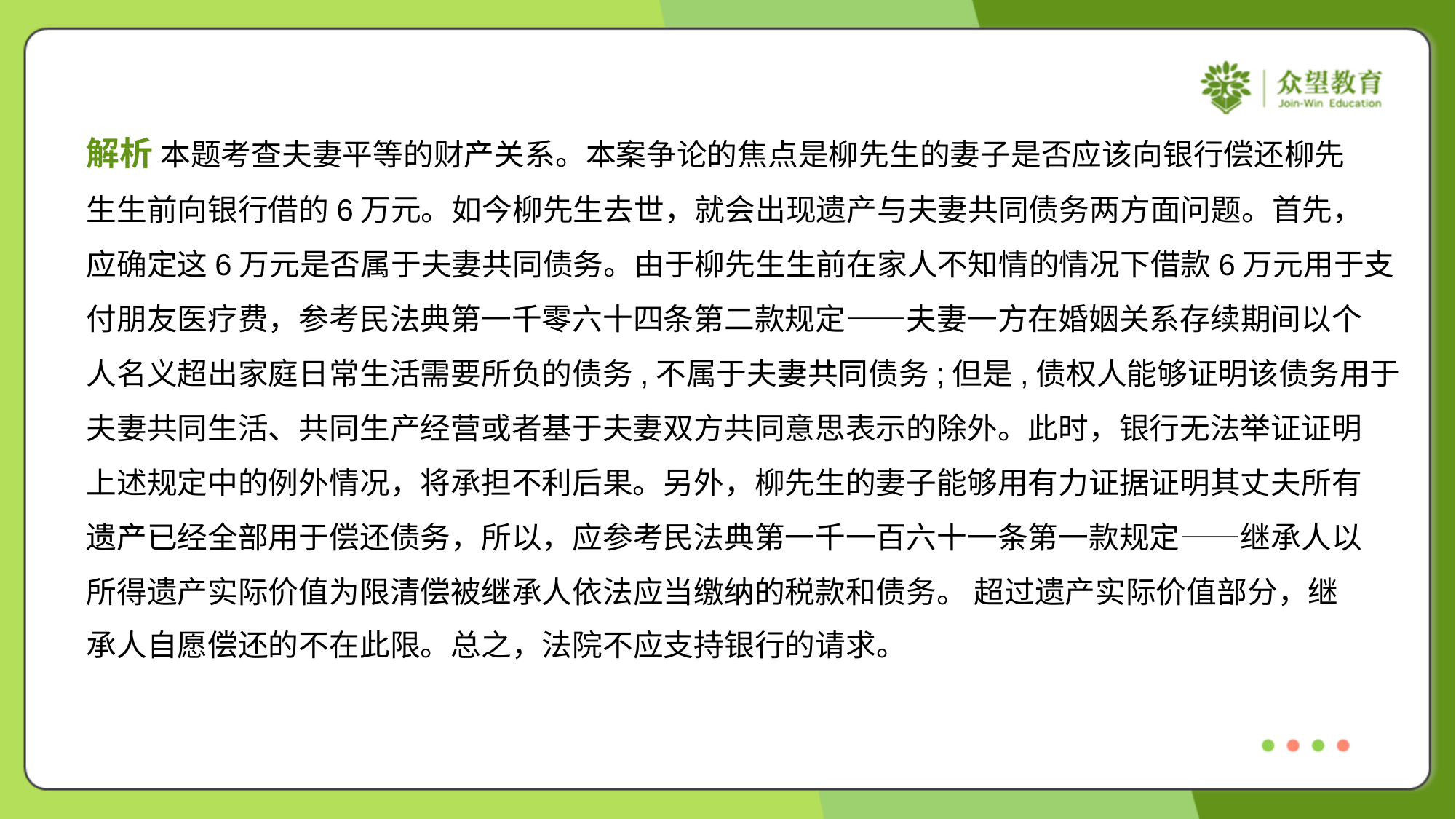

解析 本题考查夫妻平等的财产关系。本案争论的焦点是柳先生的妻子是否应该向银行偿还柳先
生生前向银行借的6万元。如今柳先生去世，就会出现遗产与夫妻共同债务两方面问题。首先，
应确定这6万元是否属于夫妻共同债务。由于柳先生生前在家人不知情的情况下借款6万元用于支
付朋友医疗费，参考民法典第一千零六十四条第二款规定——夫妻一方在婚姻关系存续期间以个
人名义超出家庭日常生活需要所负的债务,不属于夫妻共同债务;但是,债权人能够证明该债务用于
夫妻共同生活、共同生产经营或者基于夫妻双方共同意思表示的除外。此时，银行无法举证证明
上述规定中的例外情况，将承担不利后果。另外，柳先生的妻子能够用有力证据证明其丈夫所有
遗产已经全部用于偿还债务，所以，应参考民法典第一千一百六十一条第一款规定——继承人以
所得遗产实际价值为限清偿被继承人依法应当缴纳的税款和债务。 超过遗产实际价值部分，继
承人自愿偿还的不在此限。总之，法院不应支持银行的请求。